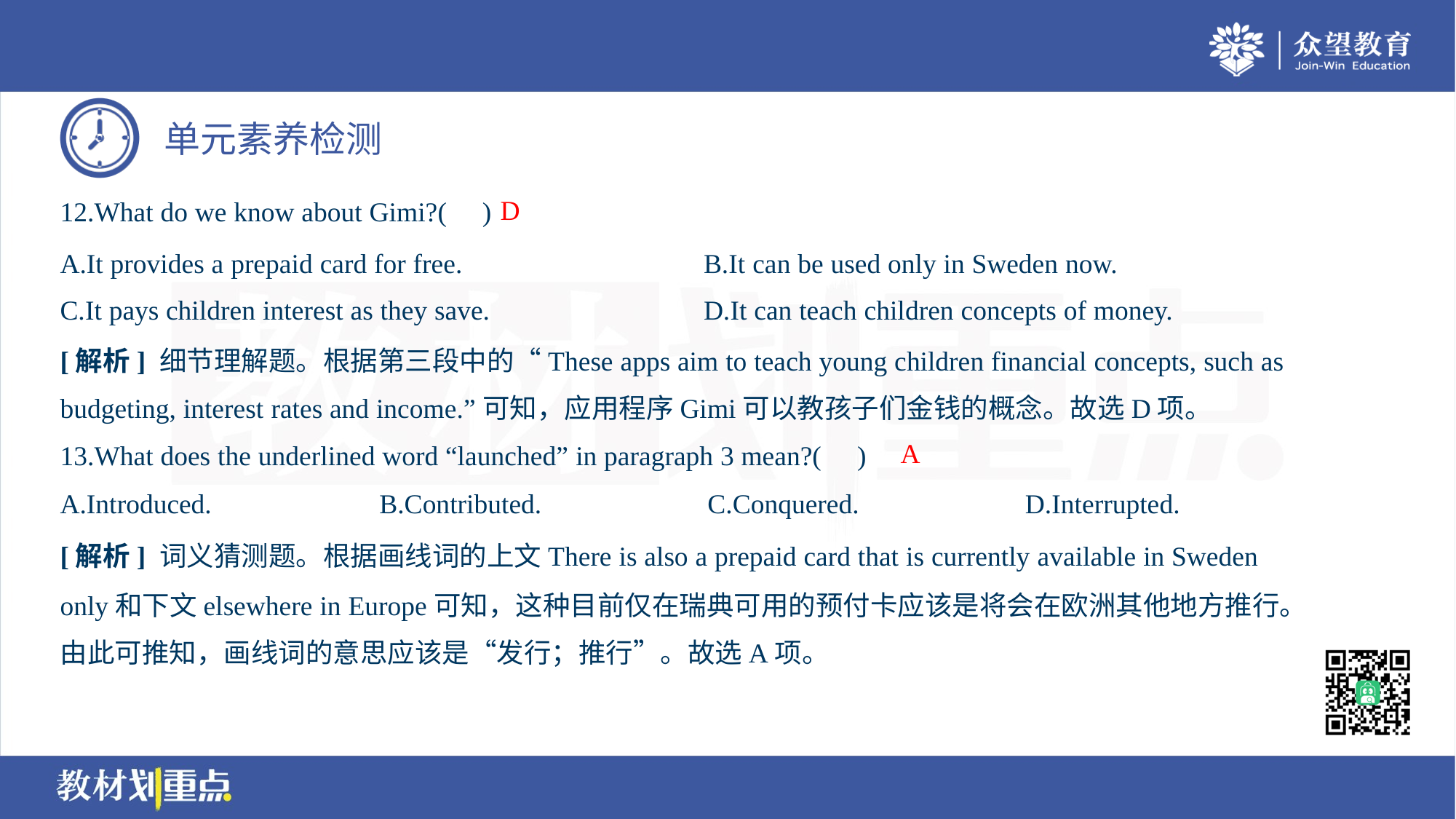

D
12.What do we know about Gimi?(     )
A.It provides a prepaid card for free.	B.It can be used only in Sweden now.
C.It pays children interest as they save.	D.It can teach children concepts of money.
[解析] 细节理解题。根据第三段中的“These apps aim to teach young children financial concepts, such as
budgeting, interest rates and income.”可知，应用程序Gimi可以教孩子们金钱的概念。故选D项。
A
13.What does the underlined word “launched” in paragraph 3 mean?(     )
A.Introduced.	B.Contributed.	C.Conquered.	D.Interrupted.
[解析] 词义猜测题。根据画线词的上文There is also a prepaid card that is currently available in Sweden
only和下文elsewhere in Europe可知，这种目前仅在瑞典可用的预付卡应该是将会在欧洲其他地方推行。
由此可推知，画线词的意思应该是“发行；推行”。故选A项。